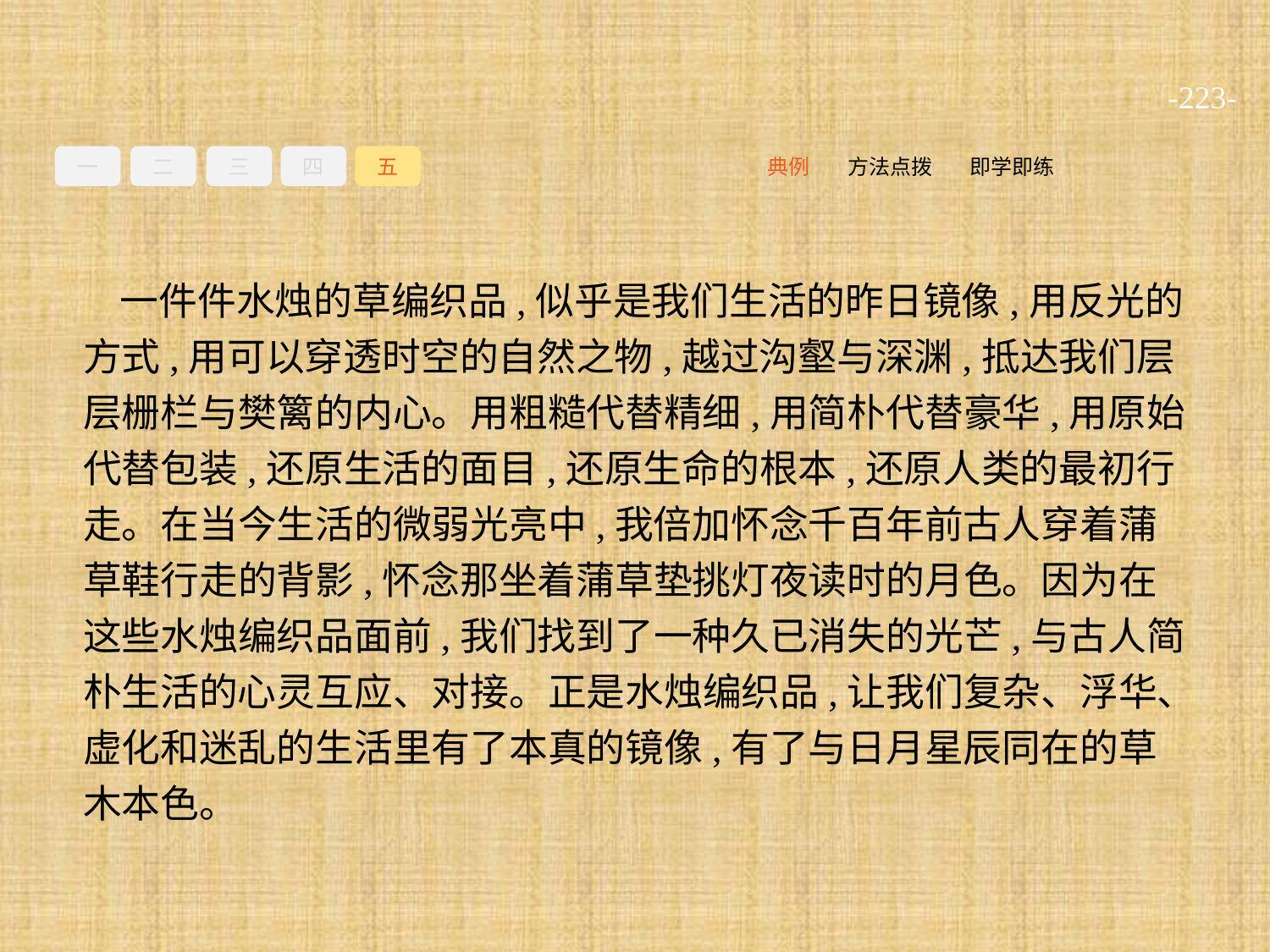

-223-
一
二
三
四
五
即学即练
方法点拨
典例
一件件水烛的草编织品,似乎是我们生活的昨日镜像,用反光的方式,用可以穿透时空的自然之物,越过沟壑与深渊,抵达我们层层栅栏与樊篱的内心。用粗糙代替精细,用简朴代替豪华,用原始代替包装,还原生活的面目,还原生命的根本,还原人类的最初行走。在当今生活的微弱光亮中,我倍加怀念千百年前古人穿着蒲草鞋行走的背影,怀念那坐着蒲草垫挑灯夜读时的月色。因为在这些水烛编织品面前,我们找到了一种久已消失的光芒,与古人简朴生活的心灵互应、对接。正是水烛编织品,让我们复杂、浮华、虚化和迷乱的生活里有了本真的镜像,有了与日月星辰同在的草木本色。